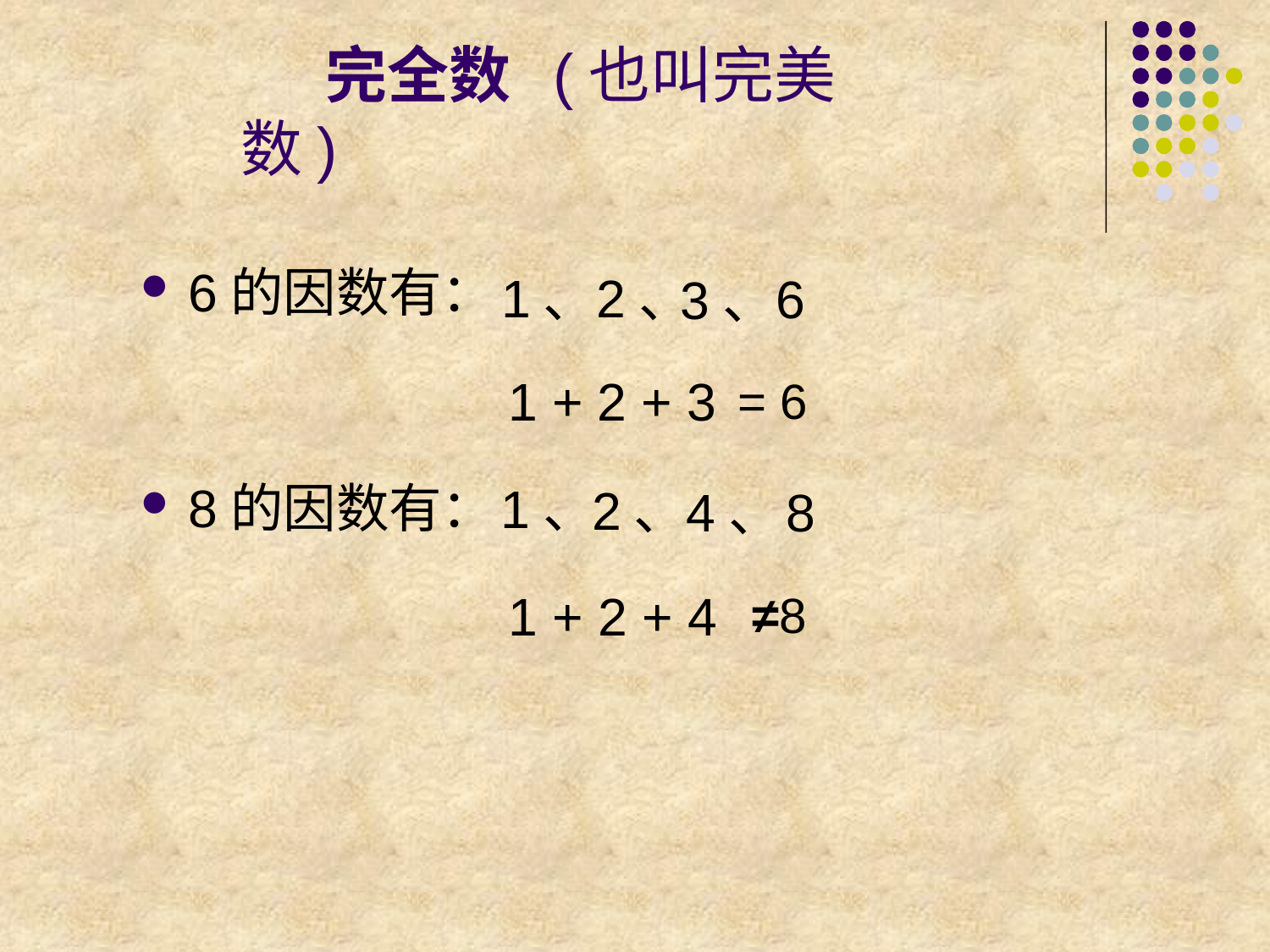

完全数  (也叫完美数)
1、
2、
6的因数有：

6
3、
1 + 2 + 3
= 6
1、
2、
4、
8
8的因数有：

1 + 2 + 4
≠8